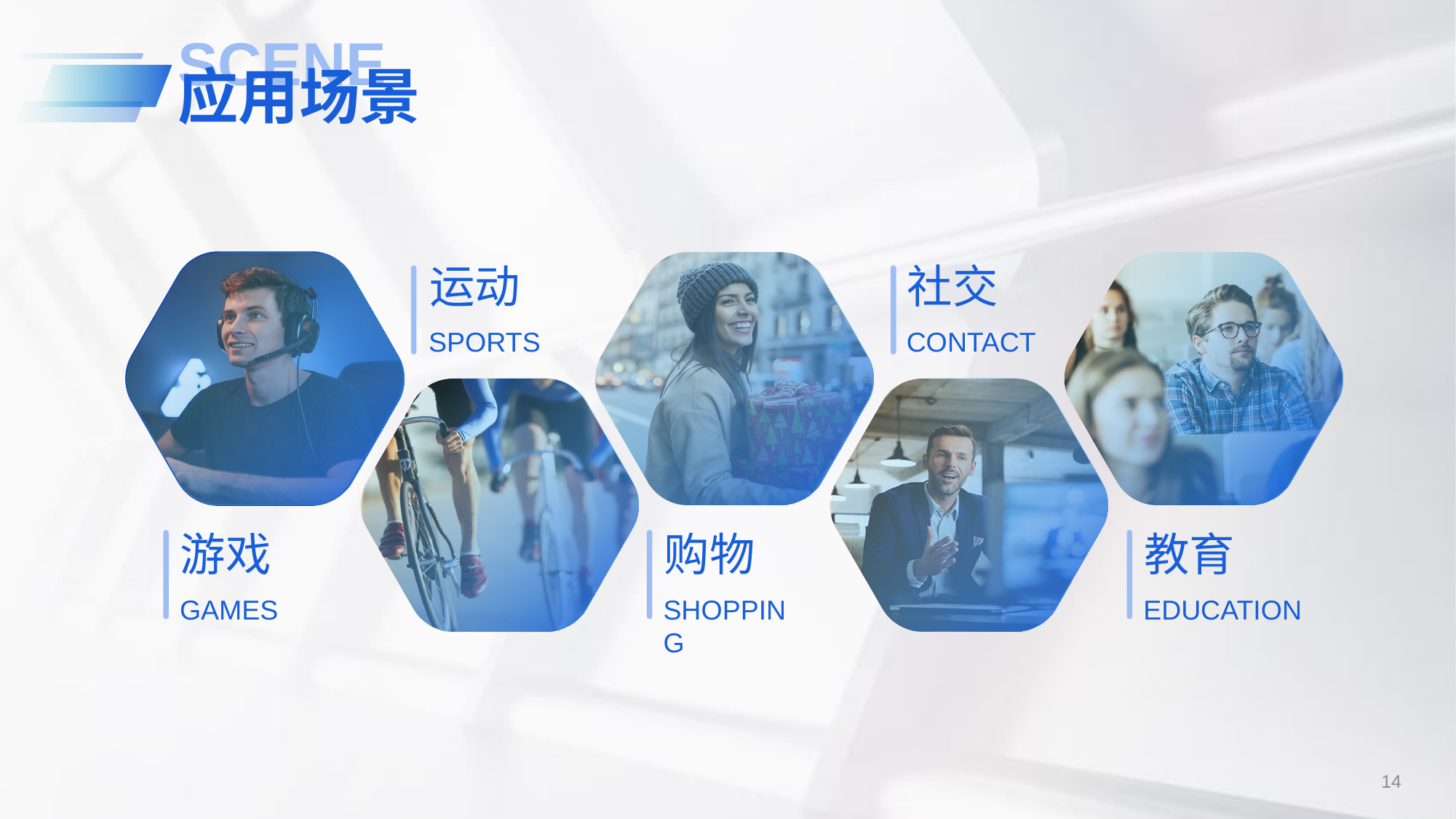

SCENE
应用场景

运动

社交

SPORTS
CONTACT

游戏
购物
教育

GAMES
SHOPPING
EDUCATION
14